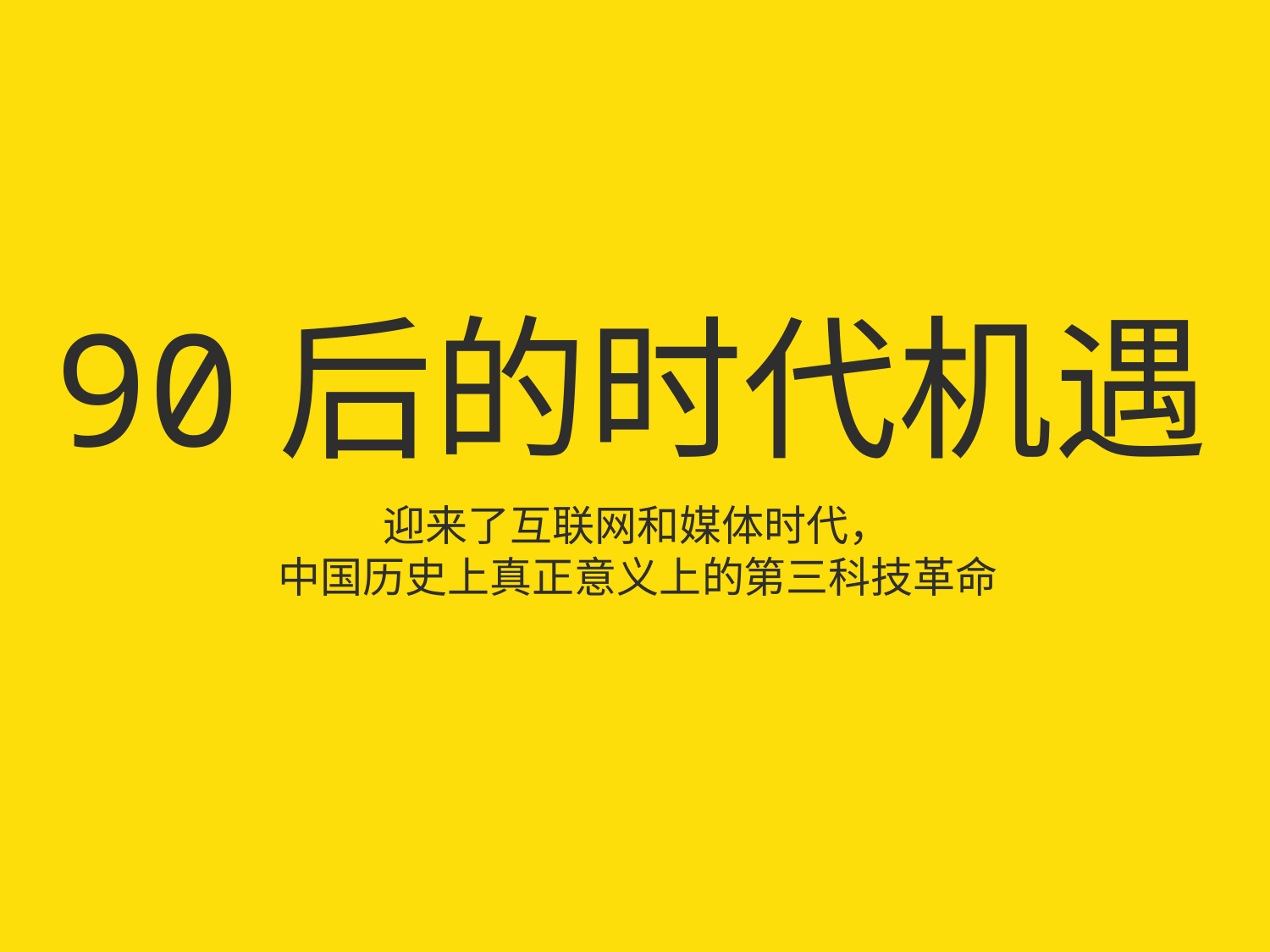

90后的时代机遇
迎来了互联网和媒体时代，
中国历史上真正意义上的第三科技革命